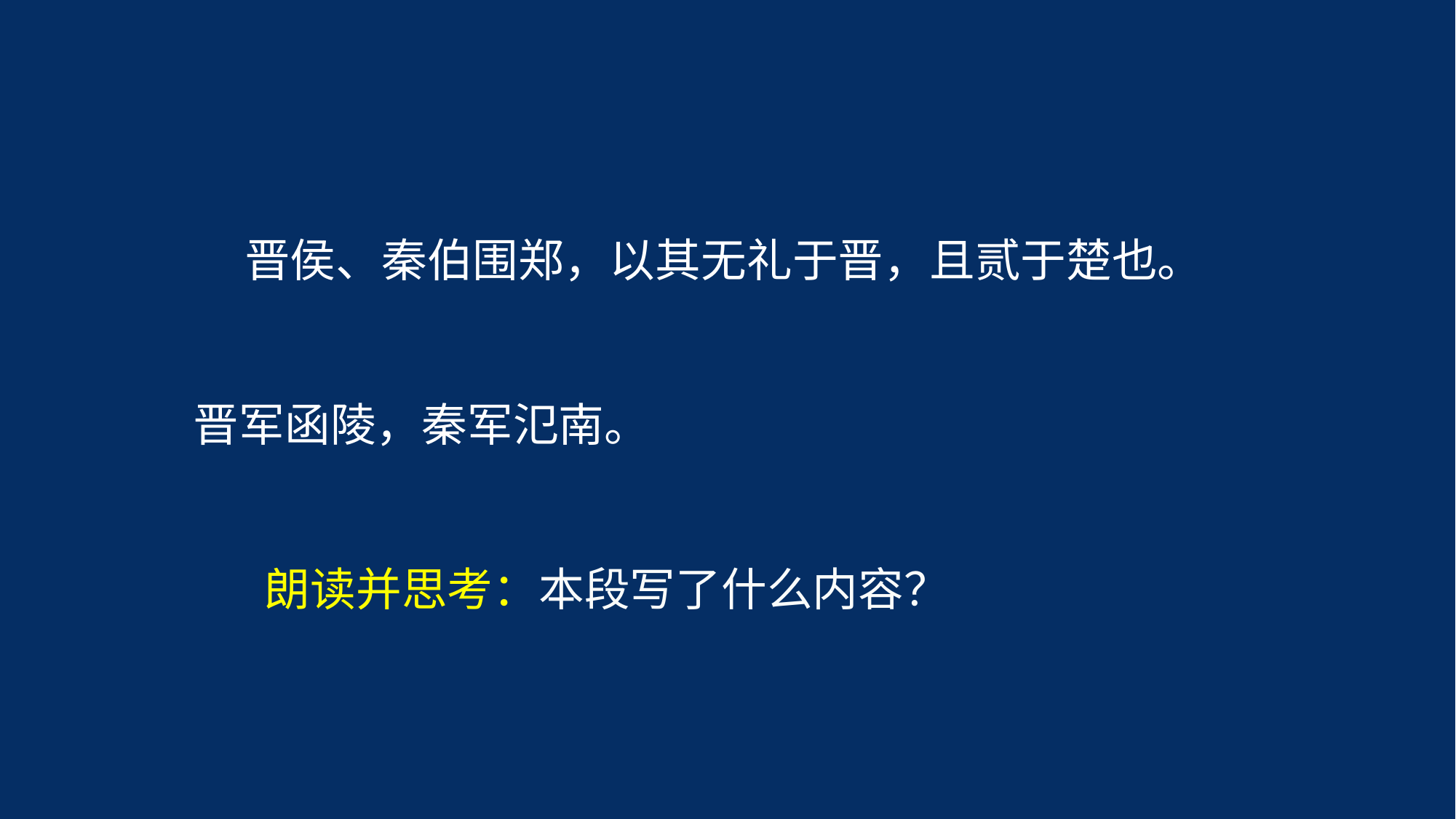

晋侯、秦伯围郑，以其无礼于晋，且贰于楚也。

晋军函陵，秦军氾南。

      朗读并思考：本段写了什么内容？